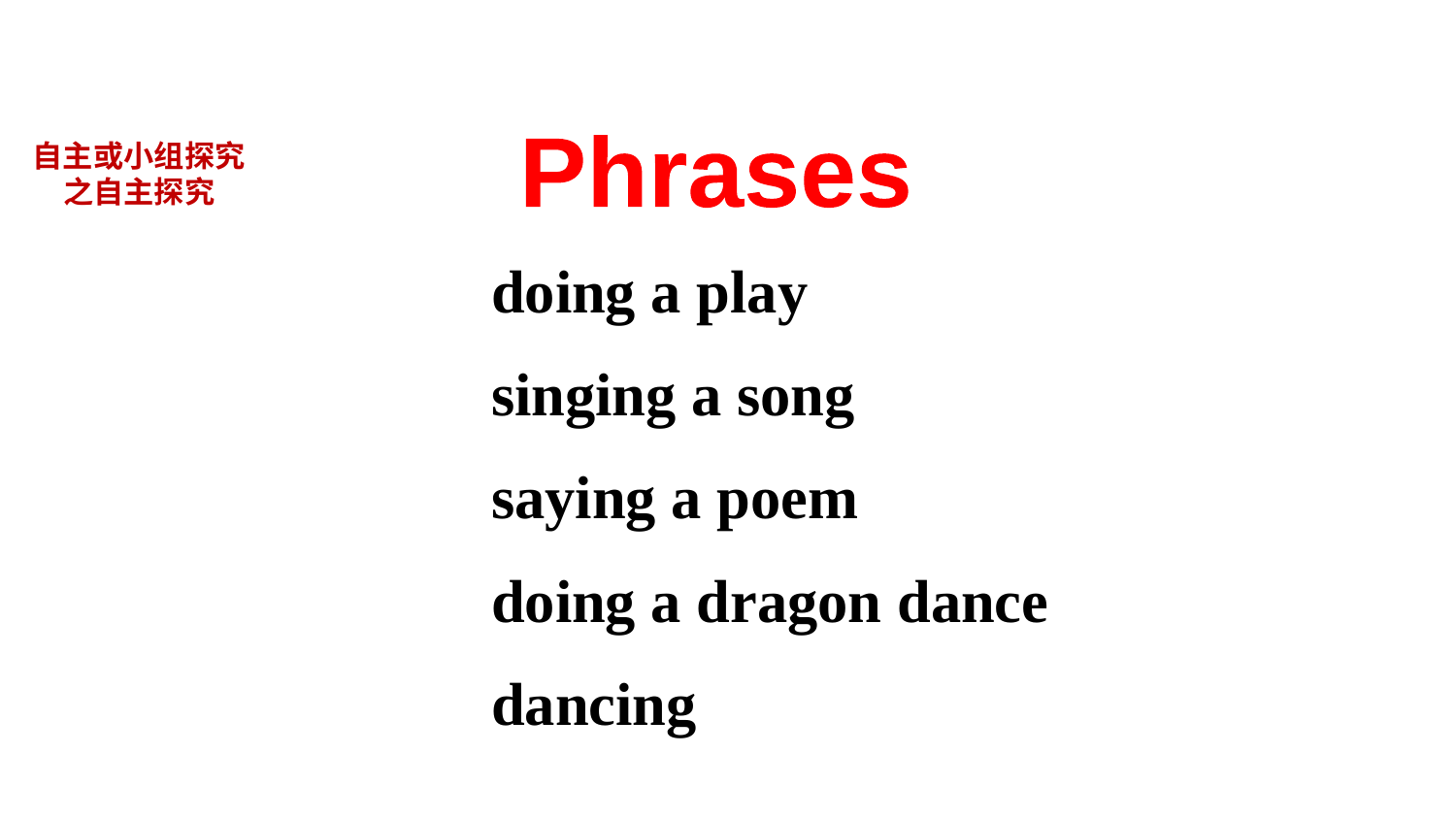

自主或小组探究
之自主探究
Phrases
doing a play
singing a song
saying a poem
doing a dragon dance
dancing